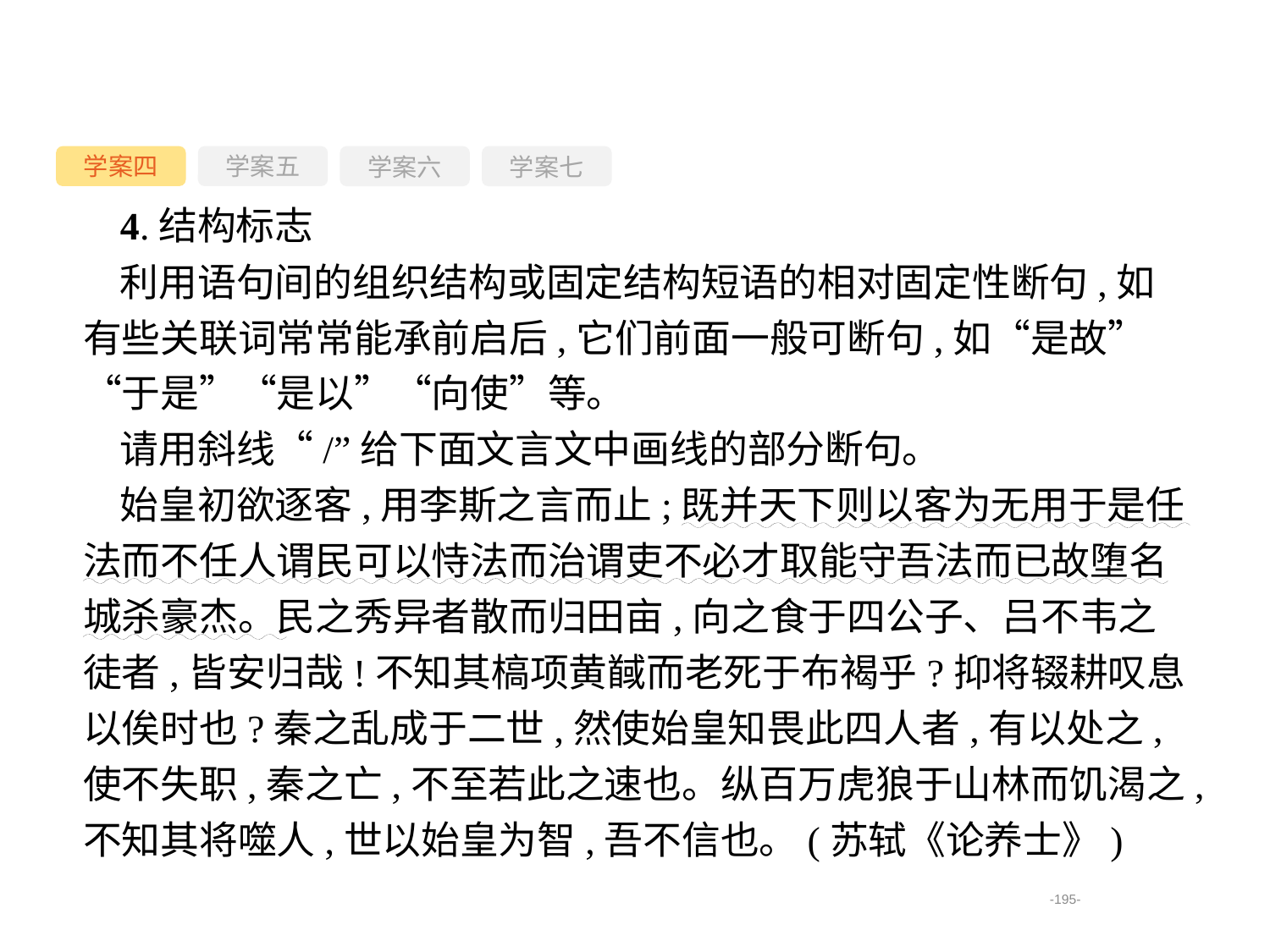

学案四
学案六
学案七
学案五
4.结构标志
利用语句间的组织结构或固定结构短语的相对固定性断句,如有些关联词常常能承前启后,它们前面一般可断句,如“是故”“于是”“是以”“向使”等。
请用斜线“/”给下面文言文中画线的部分断句。
始皇初欲逐客,用李斯之言而止;既并天下则以客为无用于是任法而不任人谓民可以恃法而治谓吏不必才取能守吾法而已故堕名城杀豪杰。民之秀异者散而归田亩,向之食于四公子、吕不韦之徒者,皆安归哉!不知其槁项黄馘而老死于布褐乎?抑将辍耕叹息以俟时也?秦之乱成于二世,然使始皇知畏此四人者,有以处之,使不失职,秦之亡,不至若此之速也。纵百万虎狼于山林而饥渴之,不知其将噬人,世以始皇为智,吾不信也。(苏轼《论养士》)
-195-